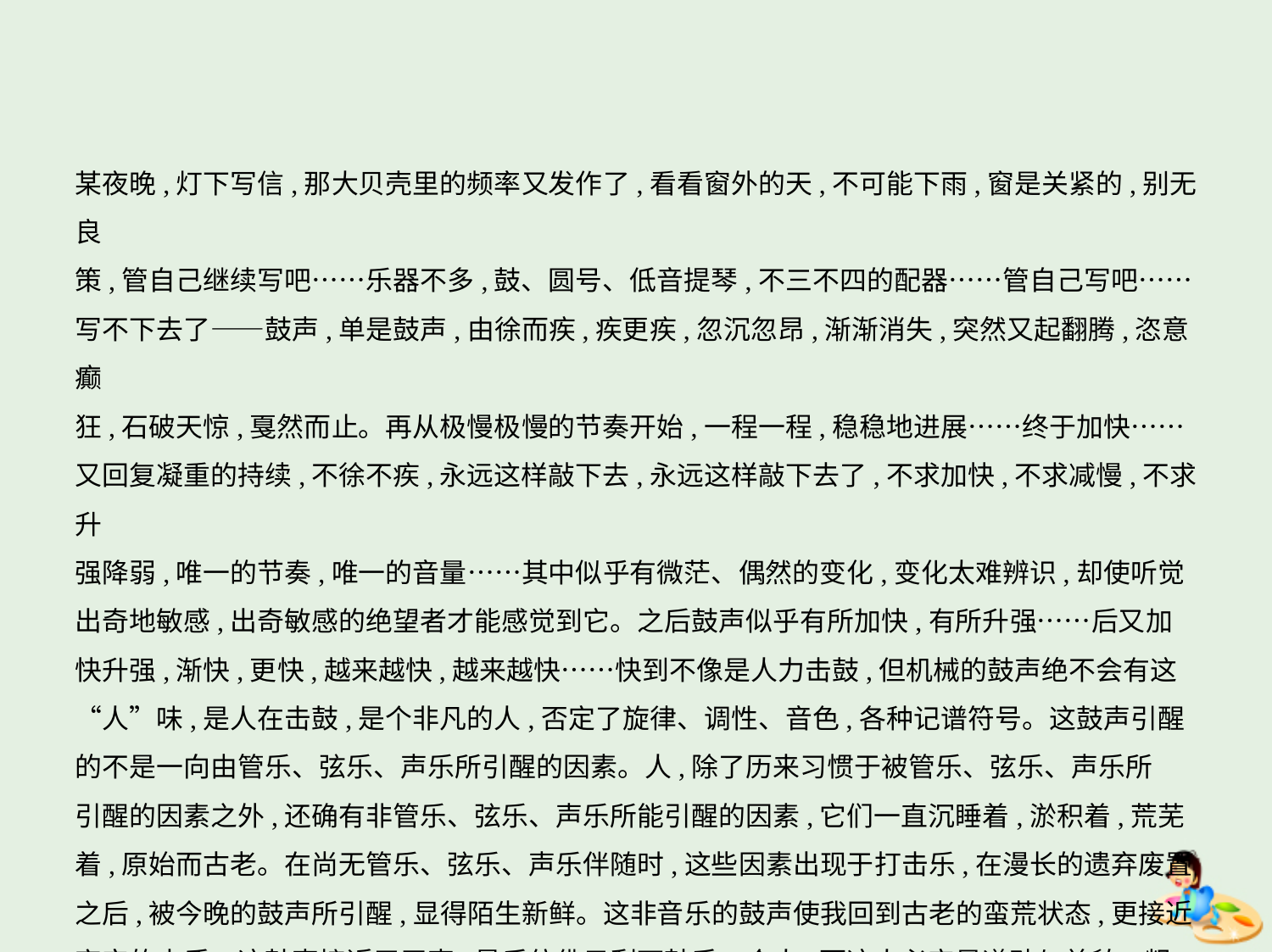

某夜晚,灯下写信,那大贝壳里的频率又发作了,看看窗外的天,不可能下雨,窗是关紧的,别无良
策,管自己继续写吧……乐器不多,鼓、圆号、低音提琴,不三不四的配器……管自己写吧……
写不下去了——鼓声,单是鼓声,由徐而疾,疾更疾,忽沉忽昂,渐渐消失,突然又起翻腾,恣意癫
狂,石破天惊,戛然而止。再从极慢极慢的节奏开始,一程一程,稳稳地进展……终于加快……
又回复凝重的持续,不徐不疾,永远这样敲下去,永远这样敲下去了,不求加快,不求减慢,不求升
强降弱,唯一的节奏,唯一的音量……其中似乎有微茫、偶然的变化,变化太难辨识,却使听觉
出奇地敏感,出奇敏感的绝望者才能感觉到它。之后鼓声似乎有所加快,有所升强……后又加
快升强,渐快,更快,越来越快,越来越快……快到不像是人力击鼓,但机械的鼓声绝不会有这
“人”味,是人在击鼓,是个非凡的人,否定了旋律、调性、音色,各种记谱符号。这鼓声引醒
的不是一向由管乐、弦乐、声乐所引醒的因素。人,除了历来习惯于被管乐、弦乐、声乐所
引醒的因素之外,还确有非管乐、弦乐、声乐所能引醒的因素,它们一直沉睡着,淤积着,荒芜
着,原始而古老。在尚无管乐、弦乐、声乐伴随时,这些因素出现于打击乐,在漫长的遗弃废置
之后,被今晚的鼓声所引醒,显得陌生新鲜。这非音乐的鼓声使我回到古老的蛮荒状态,更接近
宇宙的本质。这鼓声接近于无声,最后仿佛只剩下鼓手一个人,而这人必定是遒劲与美貌、粗